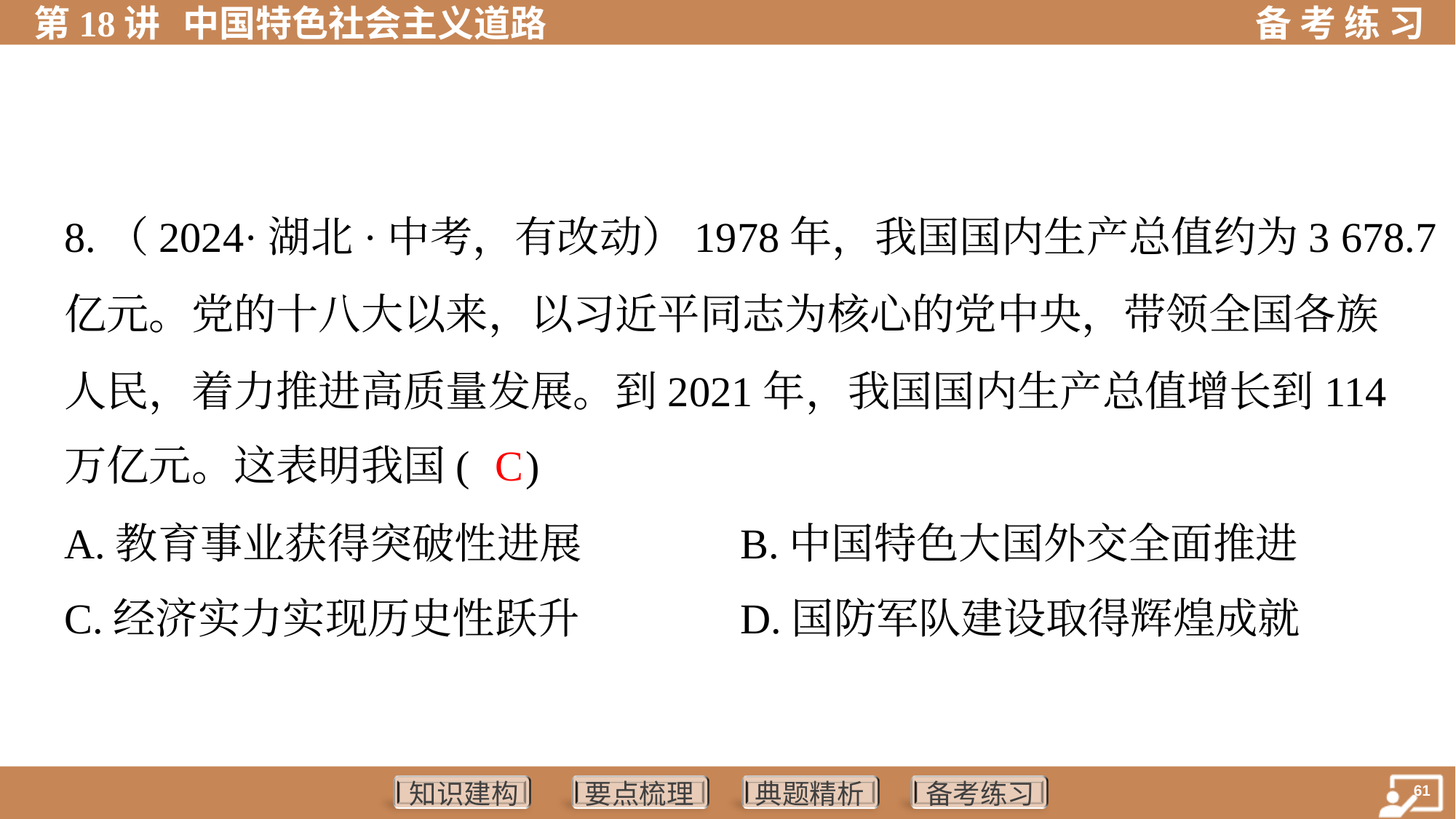

8.（2024·湖北·中考，有改动）1978年，我国国内生产总值约为3 678.7
亿元。党的十八大以来，以习近平同志为核心的党中央，带领全国各族
人民，着力推进高质量发展。到2021年，我国国内生产总值增长到114
万亿元。这表明我国(     )
C
A.教育事业获得突破性进展	B.中国特色大国外交全面推进
C.经济实力实现历史性跃升	D.国防军队建设取得辉煌成就